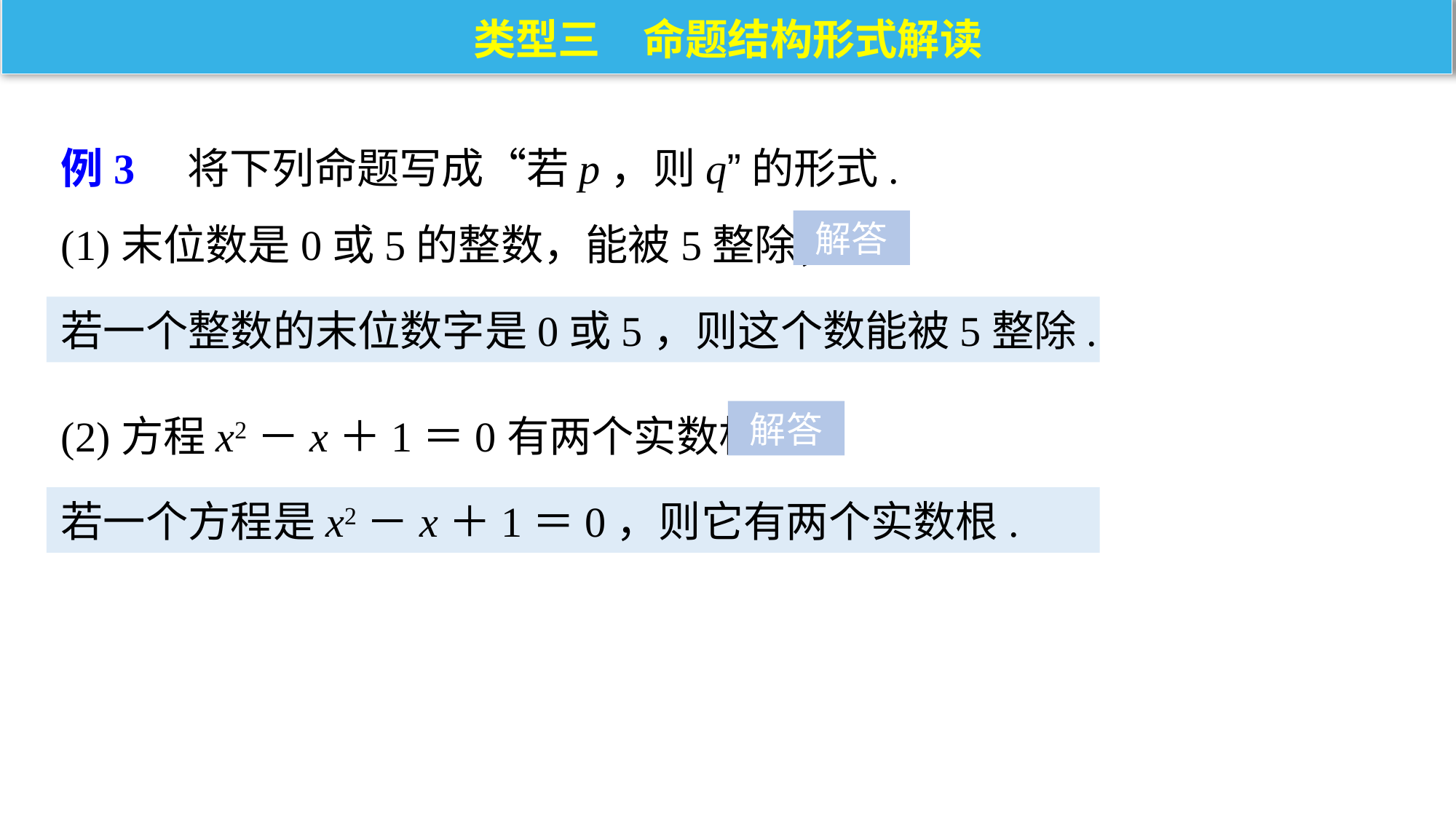

类型三　命题结构形式解读
例3　将下列命题写成“若p，则q”的形式.
(1)末位数是0或5的整数，能被5整除；
解答
若一个整数的末位数字是0或5，则这个数能被5整除.
(2)方程x2－x＋1＝0有两个实数根.
解答
若一个方程是x2－x＋1＝0，则它有两个实数根.